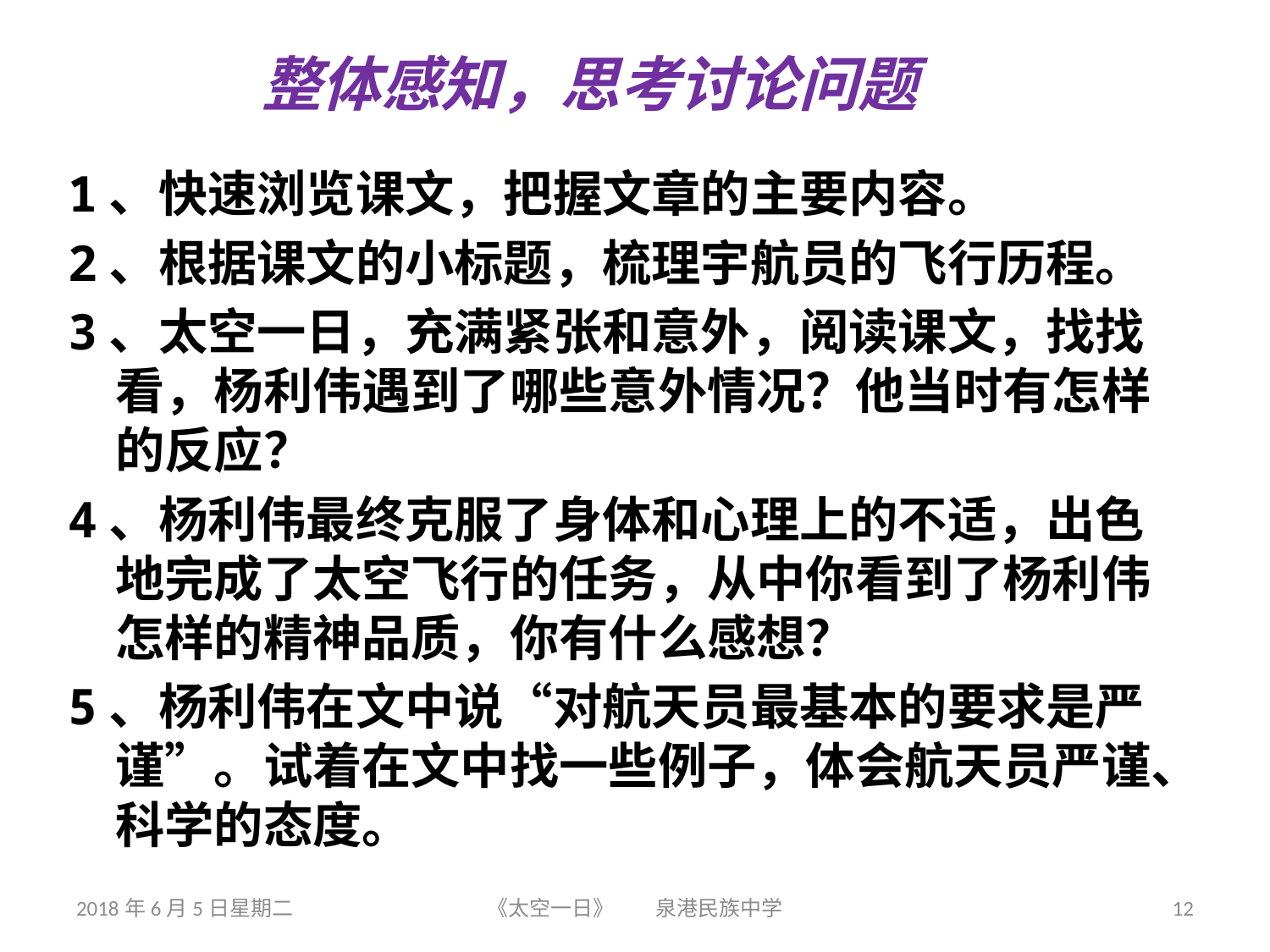

# 整体感知，思考讨论问题
1、快速浏览课文，把握文章的主要内容。
2、根据课文的小标题，梳理宇航员的飞行历程。
3、太空一日，充满紧张和意外，阅读课文，找找看，杨利伟遇到了哪些意外情况？他当时有怎样的反应？
4、杨利伟最终克服了身体和心理上的不适，出色地完成了太空飞行的任务，从中你看到了杨利伟怎样的精神品质，你有什么感想？
5、杨利伟在文中说“对航天员最基本的要求是严谨”。试着在文中找一些例子，体会航天员严谨、科学的态度。
2018年6月5日星期二
《太空一日》         泉港民族中学
12